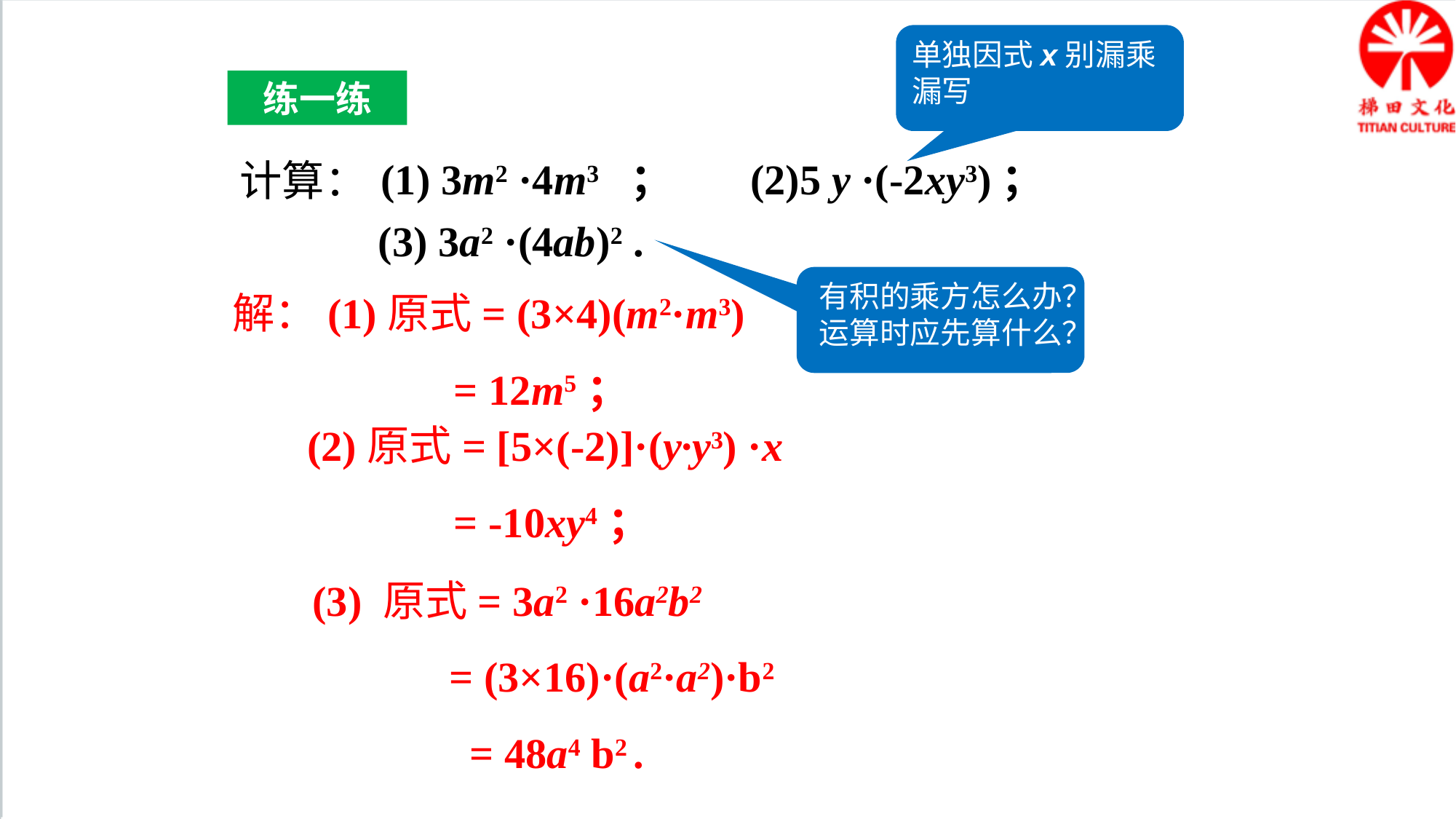

单独因式x别漏乘漏写
练一练
(1) 3m2 ·4m3  ；       (2)5 y ·(-2xy3)；
计算：
   (3) 3a2 ·(4ab)2 .
解：(1)原式= (3×4)(m2·m3)
                     = 12m5；
有积的乘方怎么办？运算时应先算什么？
 (2)原式= [5×(-2)]·(y·y3) ·x
               = -10xy4；
  (3) 原式= 3a2 ·16a2b2
                         = (3×16)·(a2·a2)·b2
                 = 48a4 b2 .